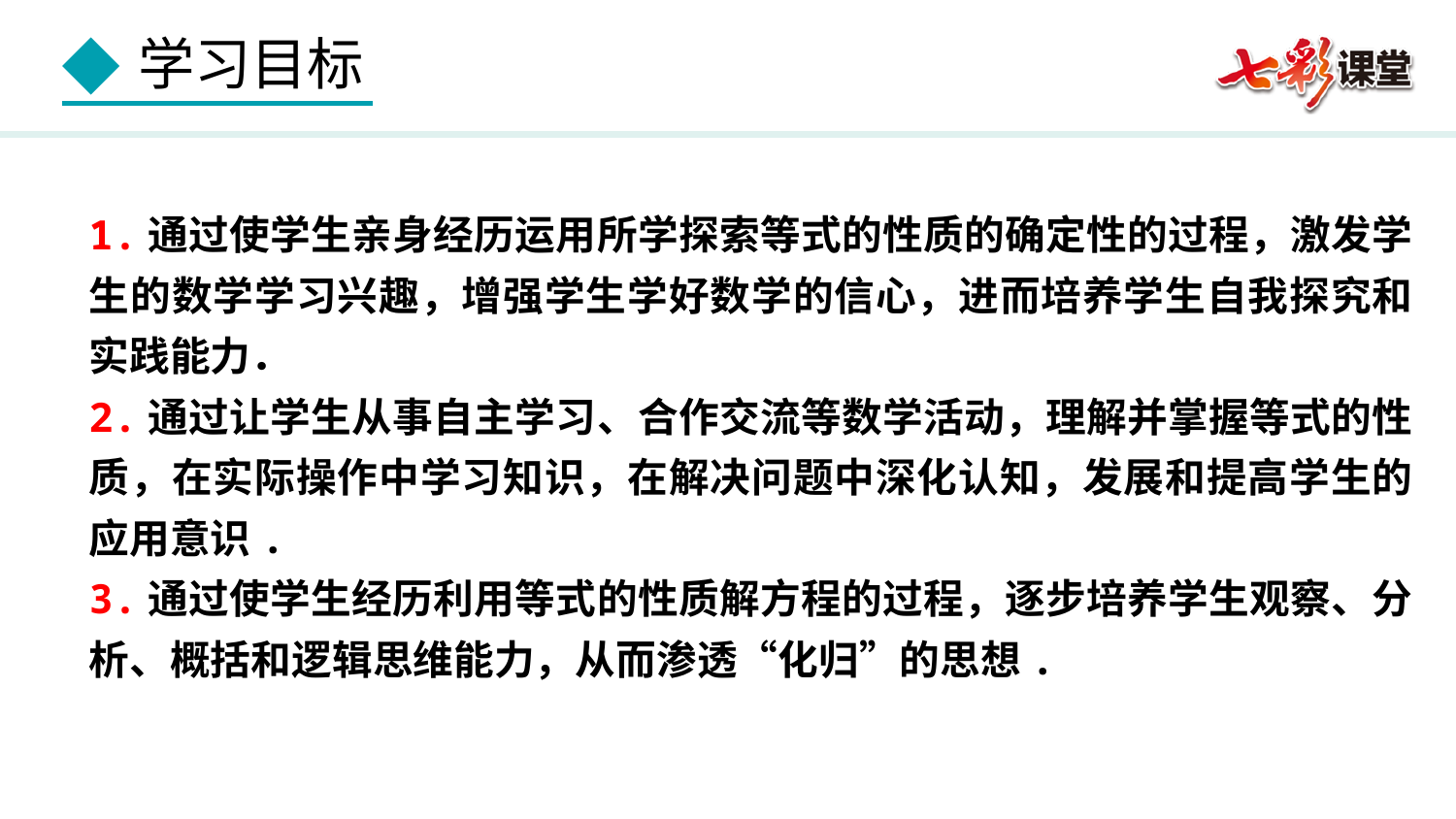

1.通过使学生亲身经历运用所学探索等式的性质的确定性的过程，激发学生的数学学习兴趣，增强学生学好数学的信心，进而培养学生自我探究和实践能力．
2.通过让学生从事自主学习、合作交流等数学活动，理解并掌握等式的性质，在实际操作中学习知识，在解决问题中深化认知，发展和提高学生的应用意识.
3.通过使学生经历利用等式的性质解方程的过程，逐步培养学生观察、分析、概括和逻辑思维能力，从而渗透“化归”的思想.